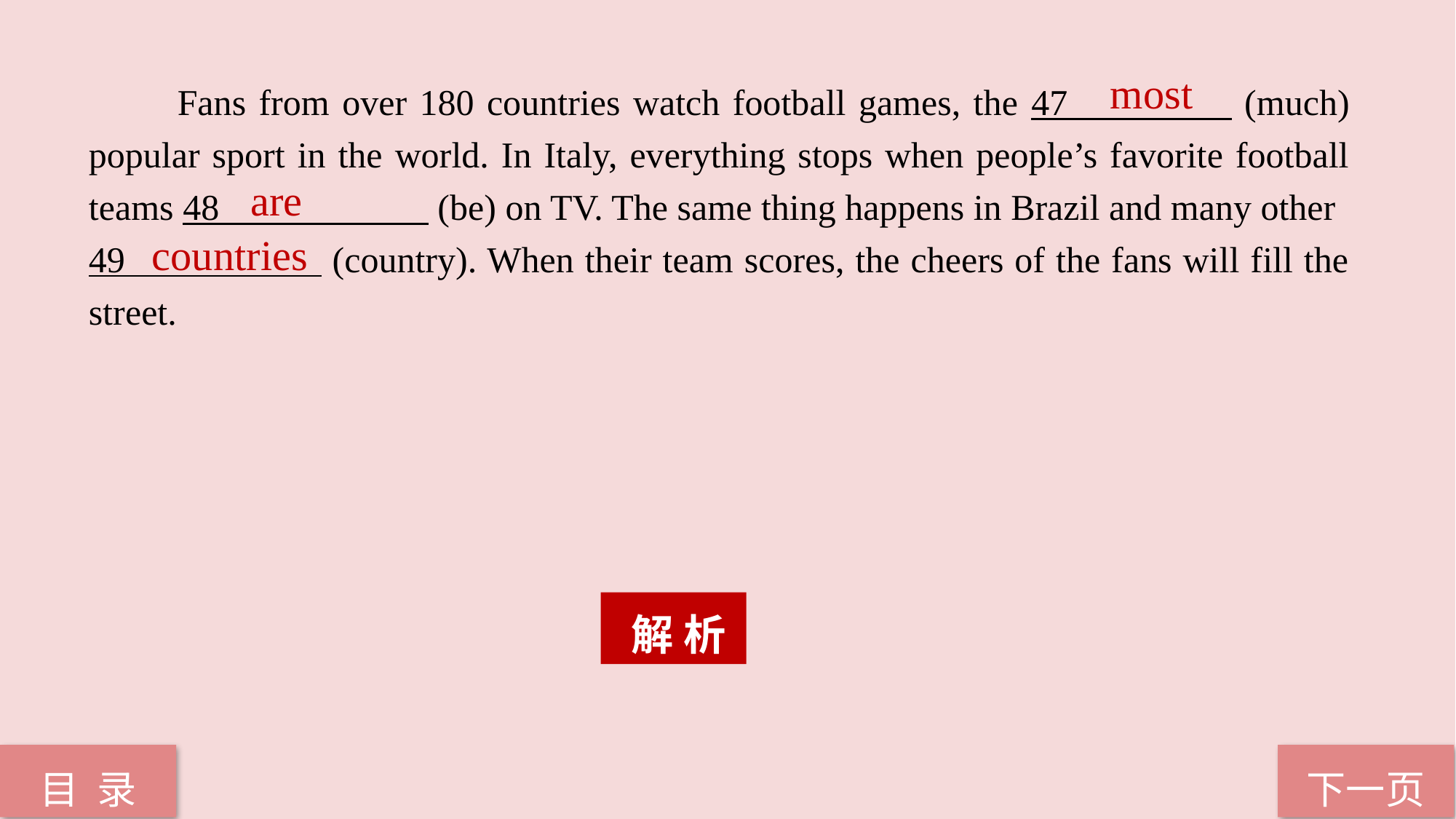

most
　　Fans from over 180 countries watch football games, the 47              (much) popular sport in the world. In Italy, everything stops when people’s favorite football teams 48                        (be) on TV. The same thing happens in Brazil and many other
49                   (country). When their team scores, the cheers of the fans will fill the street.

are
countries
 解 析